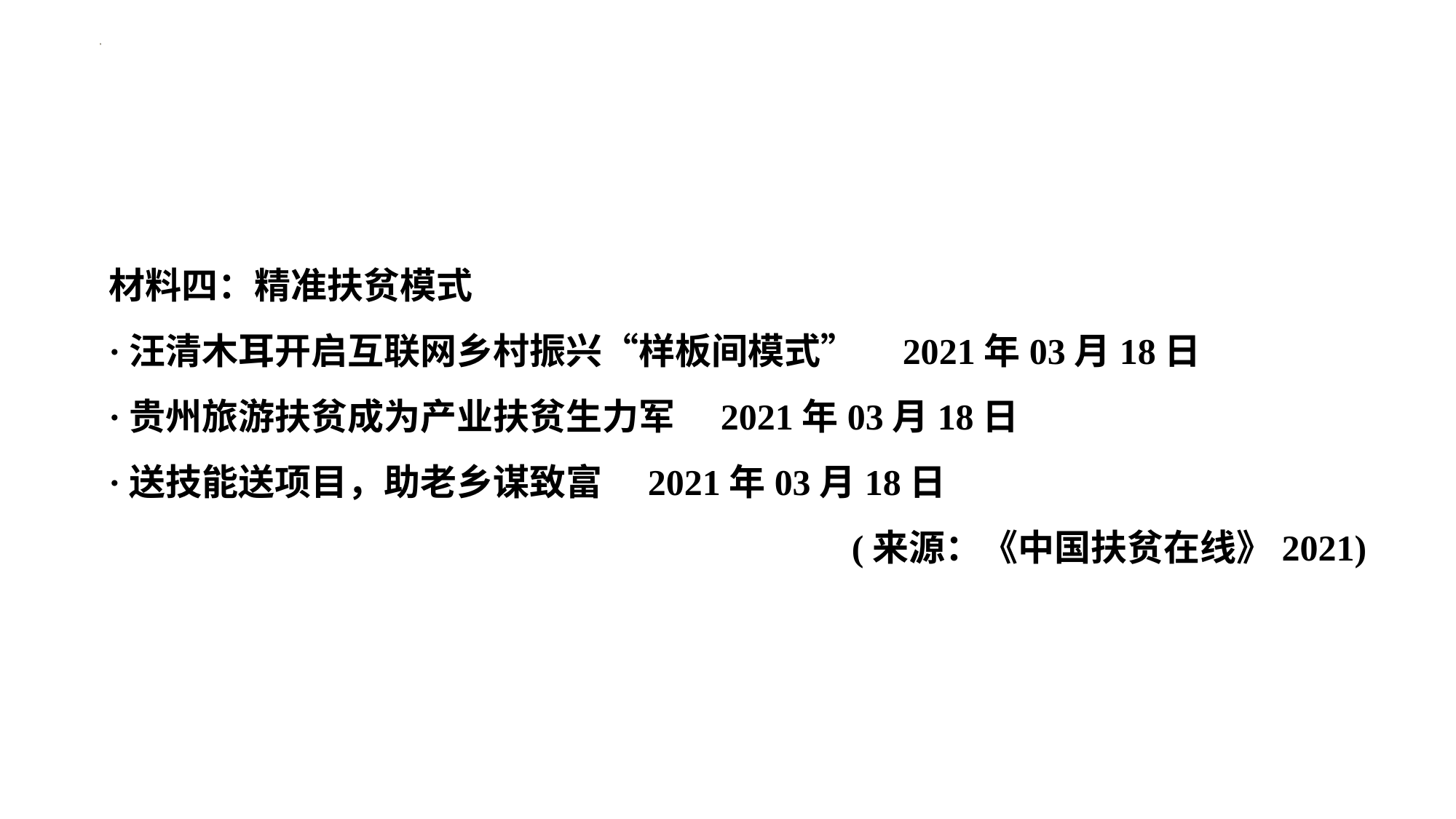

材料四：精准扶贫模式
·汪清木耳开启互联网乡村振兴“样板间模式”　2021年03月18日
·贵州旅游扶贫成为产业扶贫生力军　2021年03月18日
·送技能送项目，助老乡谋致富　2021年03月18日
(来源：《中国扶贫在线》2021)